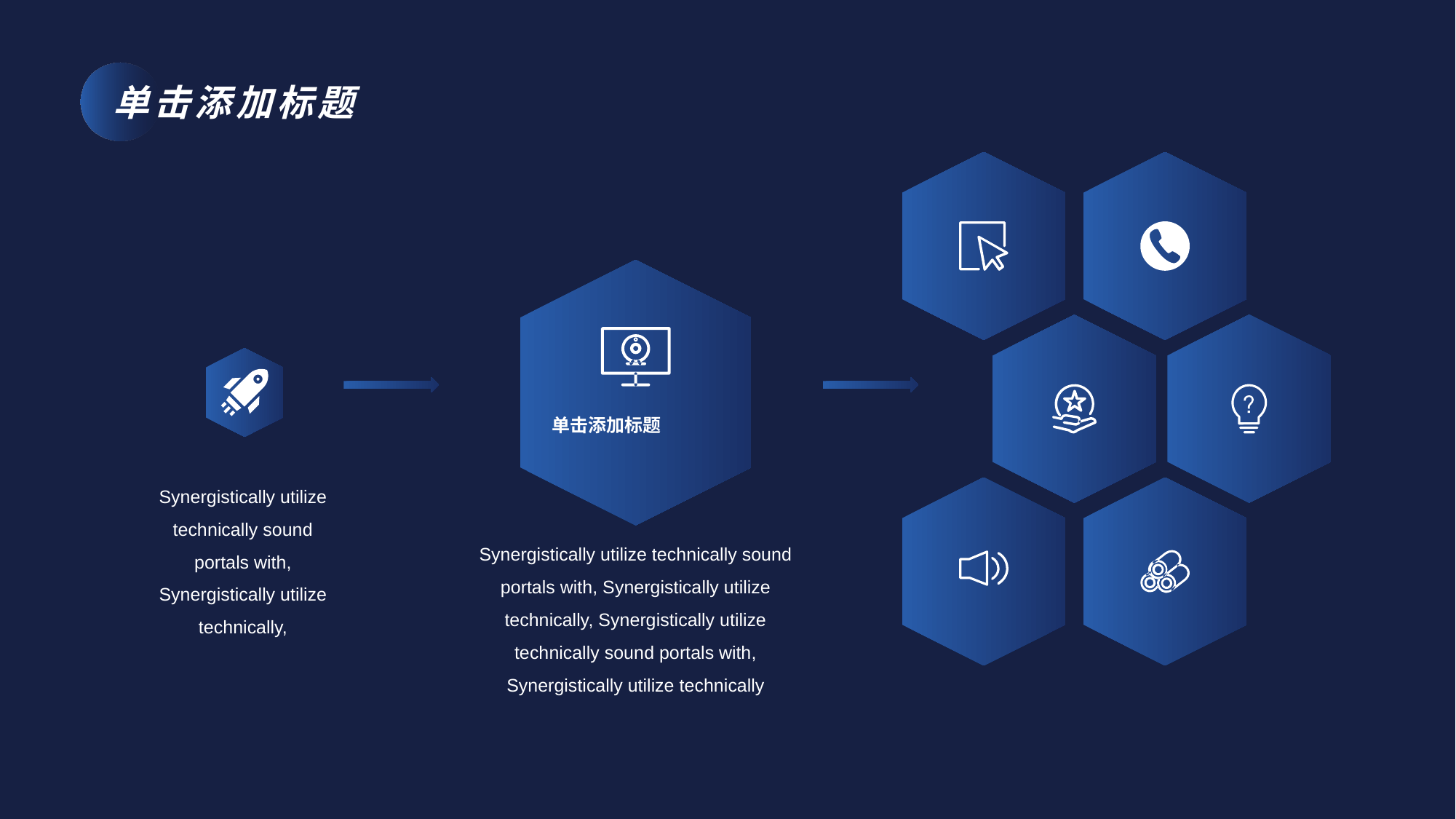

单击添加标题
Synergistically utilize technically sound portals with, Synergistically utilize technically,

Synergistically utilize technically sound portals with, Synergistically utilize technically, Synergistically utilize technically sound portals with, Synergistically utilize technically